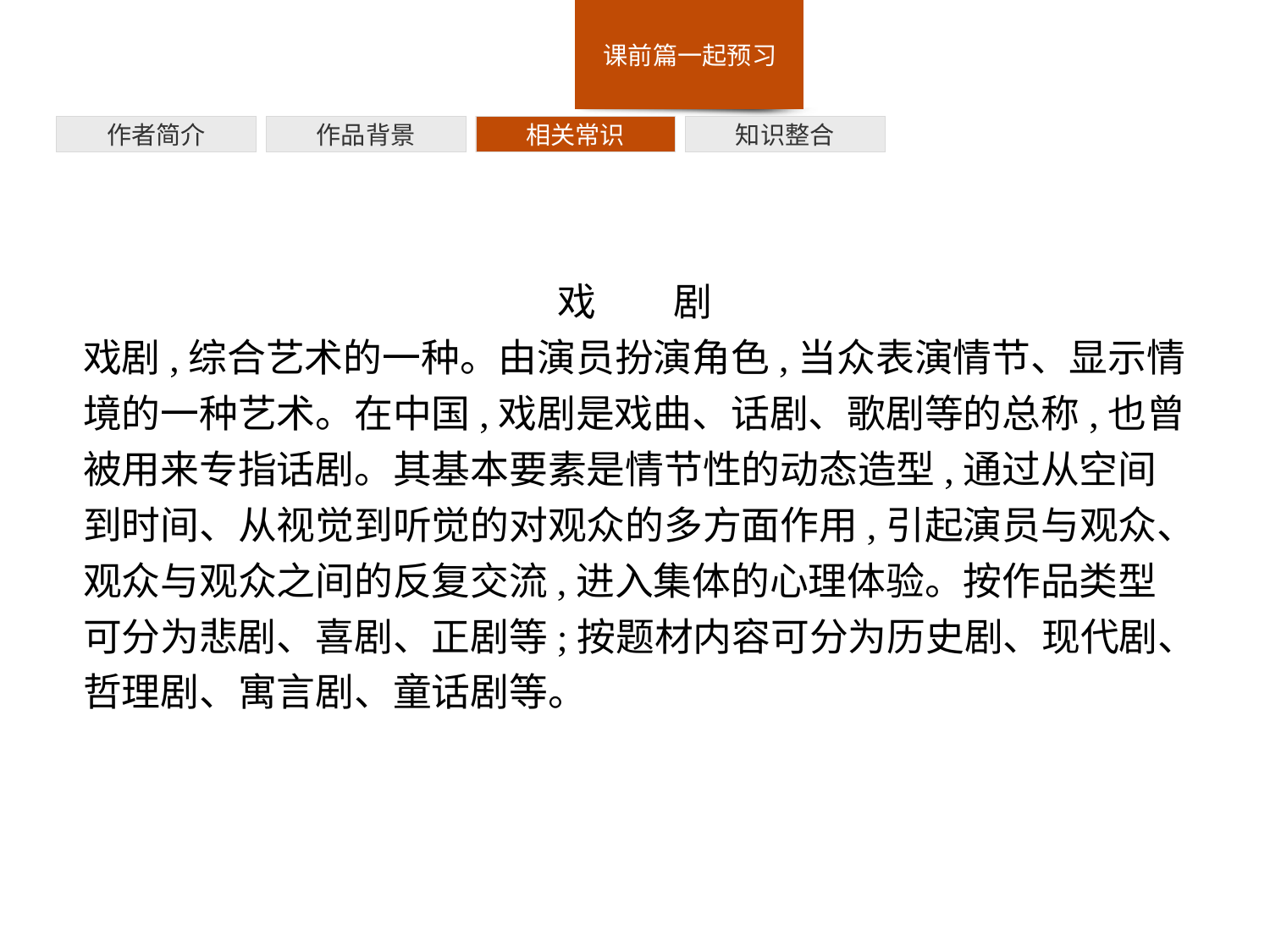

作者简介
作品背景
相关常识
知识整合
戏　　剧
戏剧,综合艺术的一种。由演员扮演角色,当众表演情节、显示情境的一种艺术。在中国,戏剧是戏曲、话剧、歌剧等的总称,也曾被用来专指话剧。其基本要素是情节性的动态造型,通过从空间到时间、从视觉到听觉的对观众的多方面作用,引起演员与观众、观众与观众之间的反复交流,进入集体的心理体验。按作品类型可分为悲剧、喜剧、正剧等;按题材内容可分为历史剧、现代剧、哲理剧、寓言剧、童话剧等。